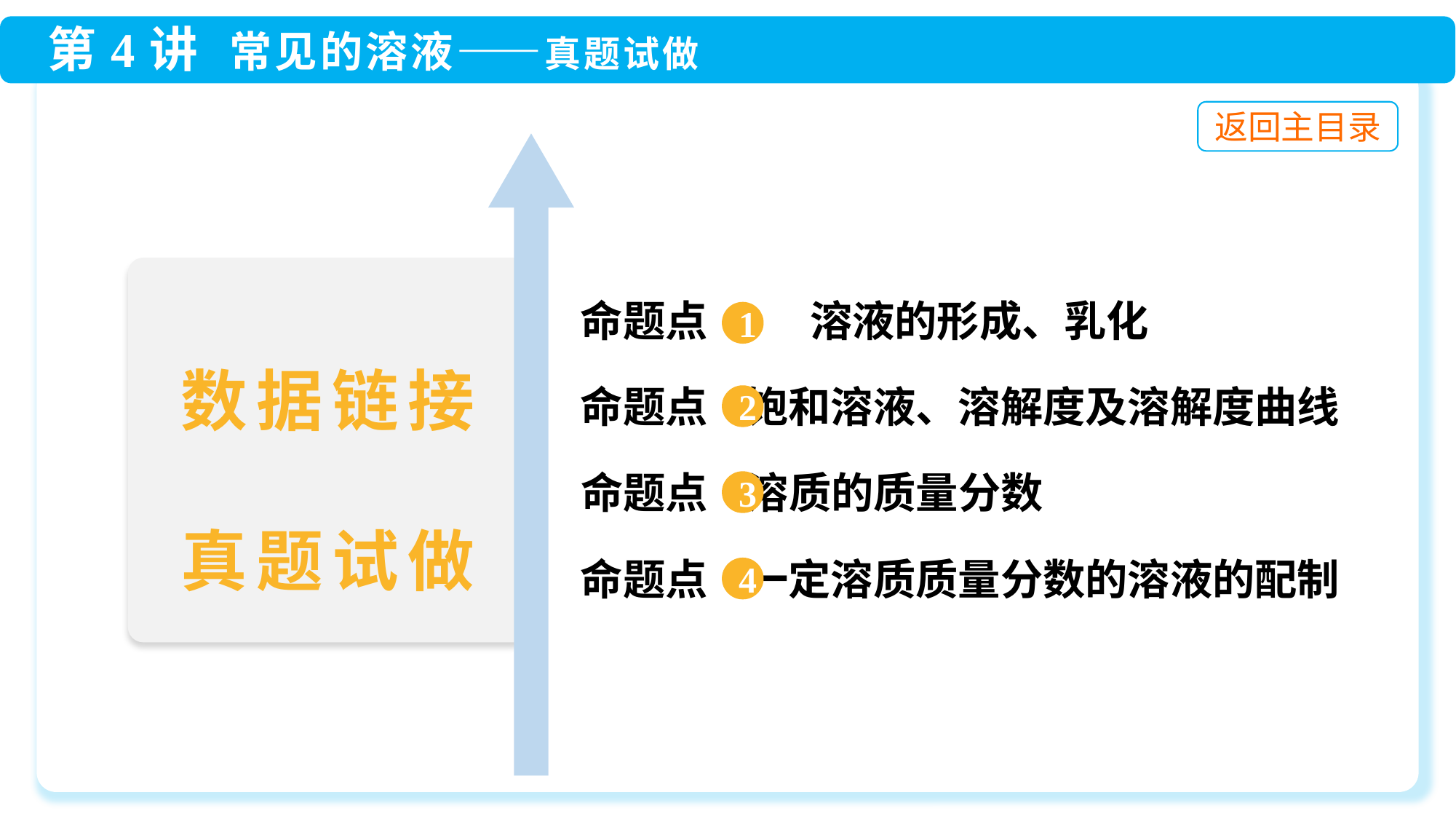

命题点 1  溶液的形成、乳化
 命题点    溶质的质量分数
1
数据链接
真题试做
 命题点    饱和溶液、溶解度及溶解度曲线
2
3
 命题点    一定溶质质量分数的溶液的配制
4
 3